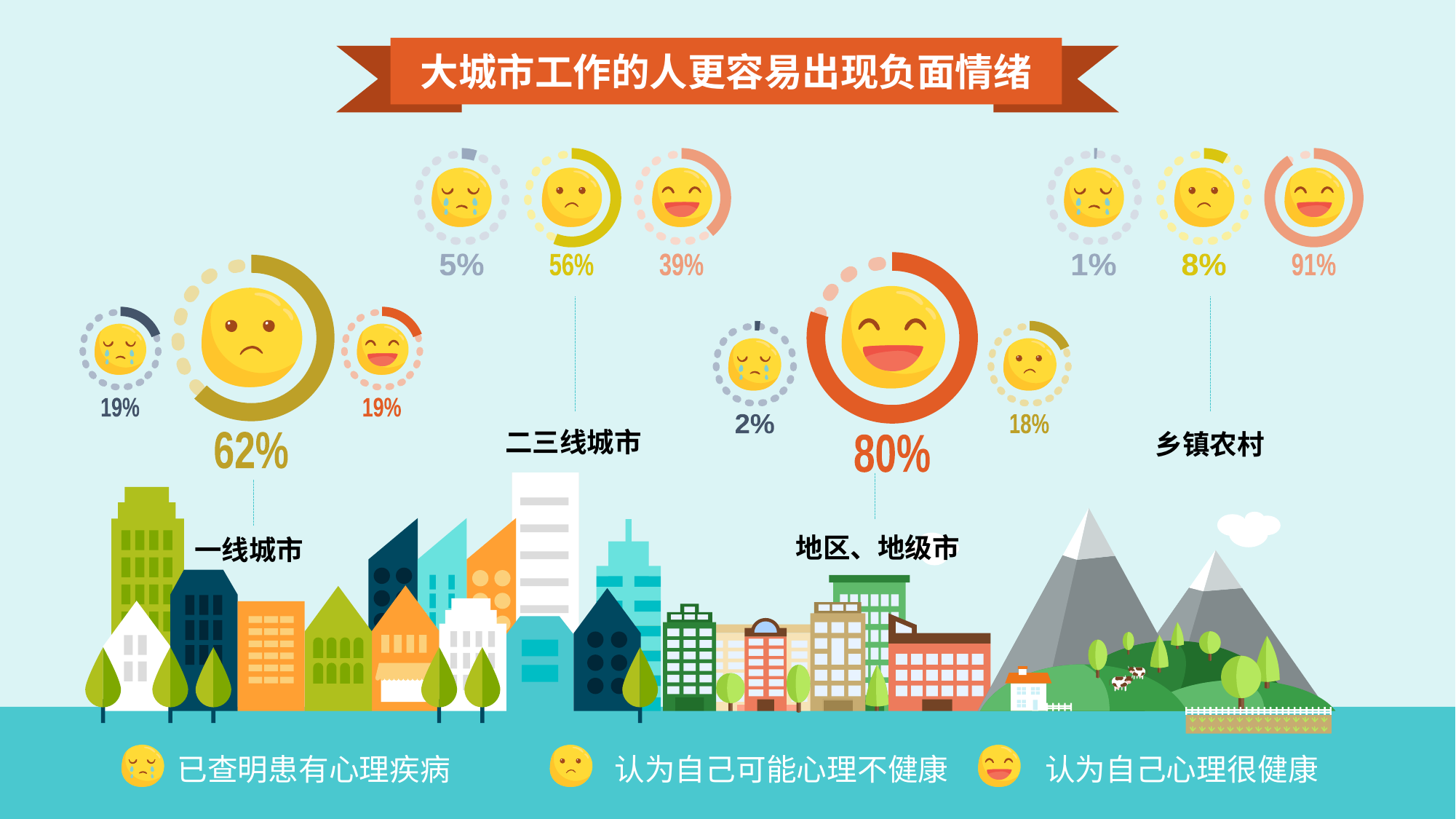

大城市工作的人更容易出现负面情绪

5%

56%

39%

1%

8%

91%

80%

62%

19%

19%

2%

18%

二三线城市
乡镇农村
地区、地级市
一线城市

已查明患有心理疾病
认为自己可能心理不健康
认为自己心理很健康